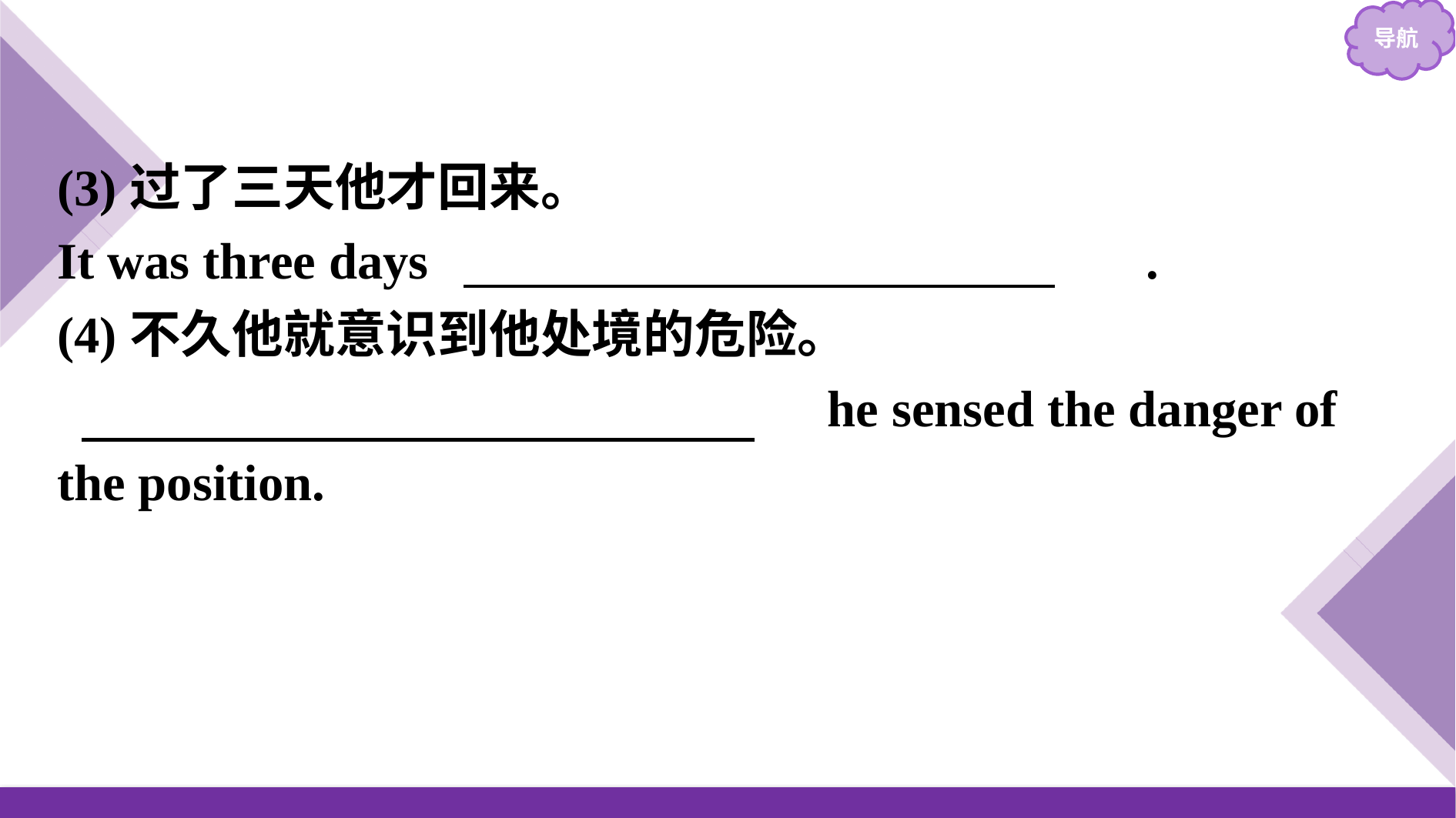

(3)过了三天他才回来。
It was three days 　　before he came back　　.
(4)不久他就意识到他处境的危险。
　　It was not long before　　　he sensed the danger of the position.